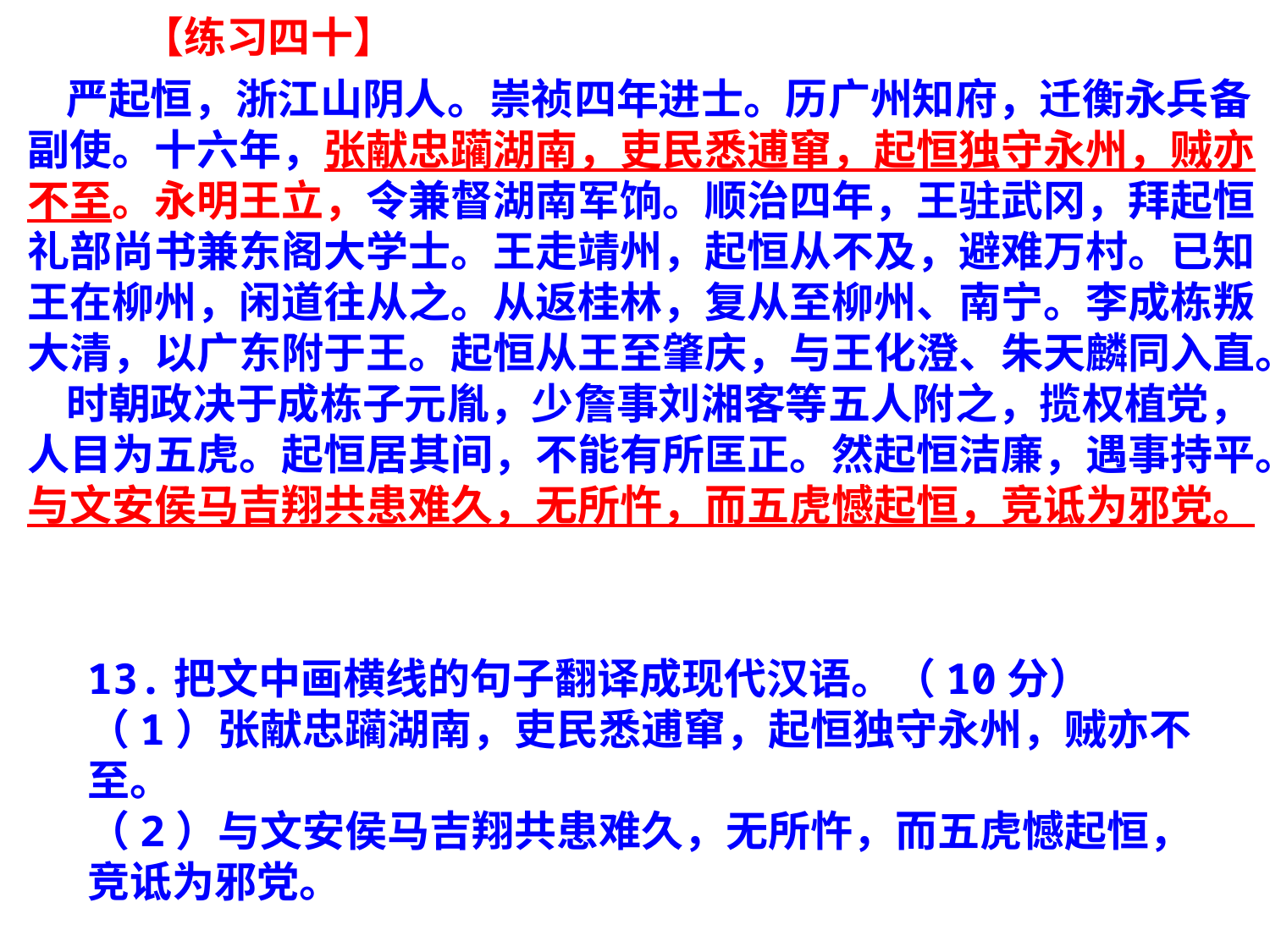

【练习四十】
   严起恒，浙江山阴人。崇祯四年进士。历广州知府，迁衡永兵备副使。十六年，张献忠躏湖南，吏民悉逋窜，起恒独守永州，贼亦不至。永明王立，令兼督湖南军饷。顺治四年，王驻武冈，拜起恒礼部尚书兼东阁大学士。王走靖州，起恒从不及，避难万村。已知王在柳州，闲道往从之。从返桂林，复从至柳州、南宁。李成栋叛大清，以广东附于王。起恒从王至肇庆，与王化澄、朱天麟同入直。
   时朝政决于成栋子元胤，少詹事刘湘客等五人附之，揽权植党，人目为五虎。起恒居其间，不能有所匡正。然起恒洁廉，遇事持平。与文安侯马吉翔共患难久，无所忤，而五虎憾起恒，竞诋为邪党。
13.把文中画横线的句子翻译成现代汉语。（10分）
（1）张献忠躏湖南，吏民悉逋窜，起恒独守永州，贼亦不至。
（2）与文安侯马吉翔共患难久，无所忤，而五虎憾起恒，竞诋为邪党。